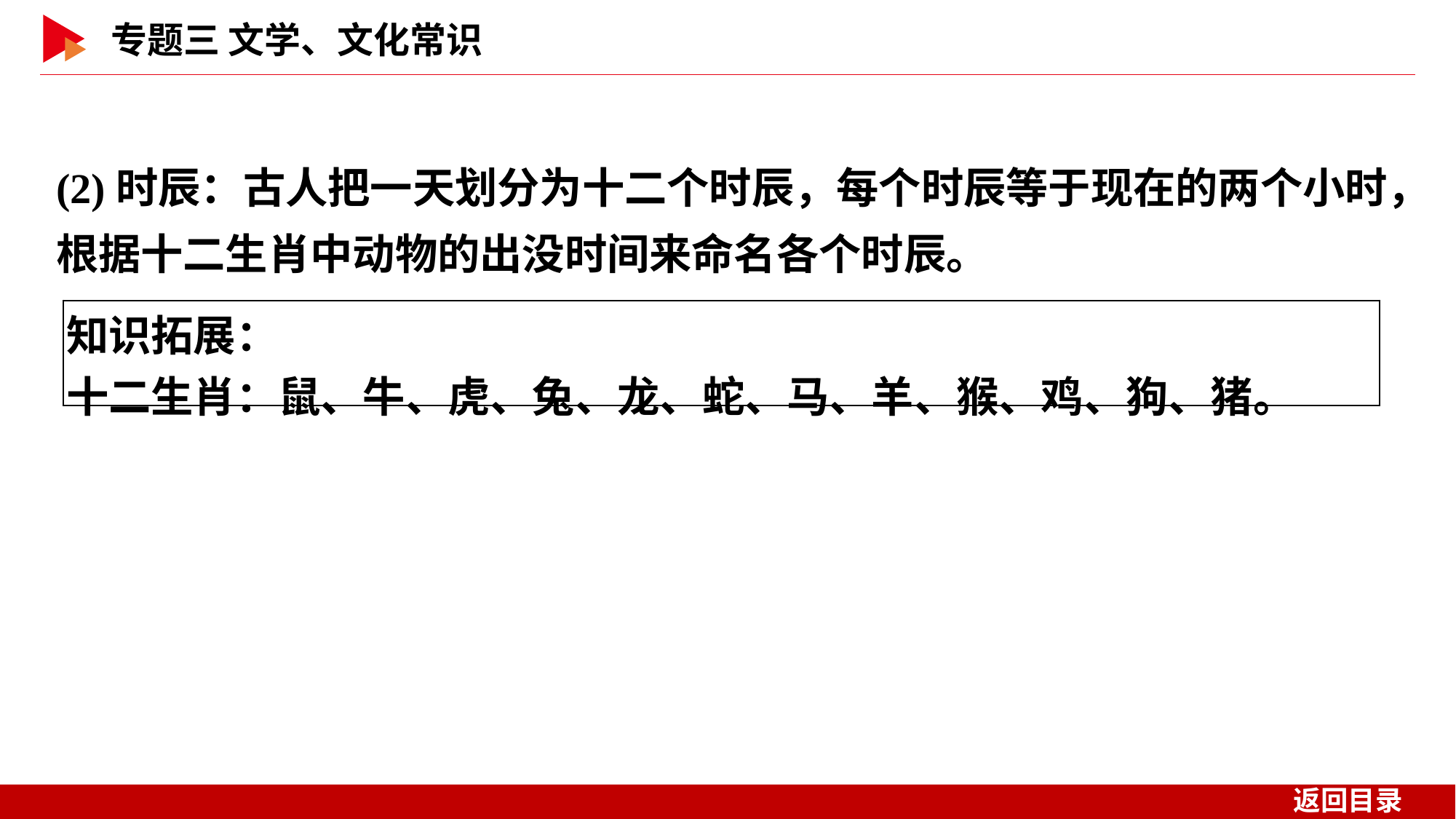

(2)时辰：古人把一天划分为十二个时辰，每个时辰等于现在的两个小时，根据十二生肖中动物的出没时间来命名各个时辰。
| 知识拓展： 十二生肖：鼠、牛、虎、兔、龙、蛇、马、羊、猴、鸡、狗、猪。 |
| --- |